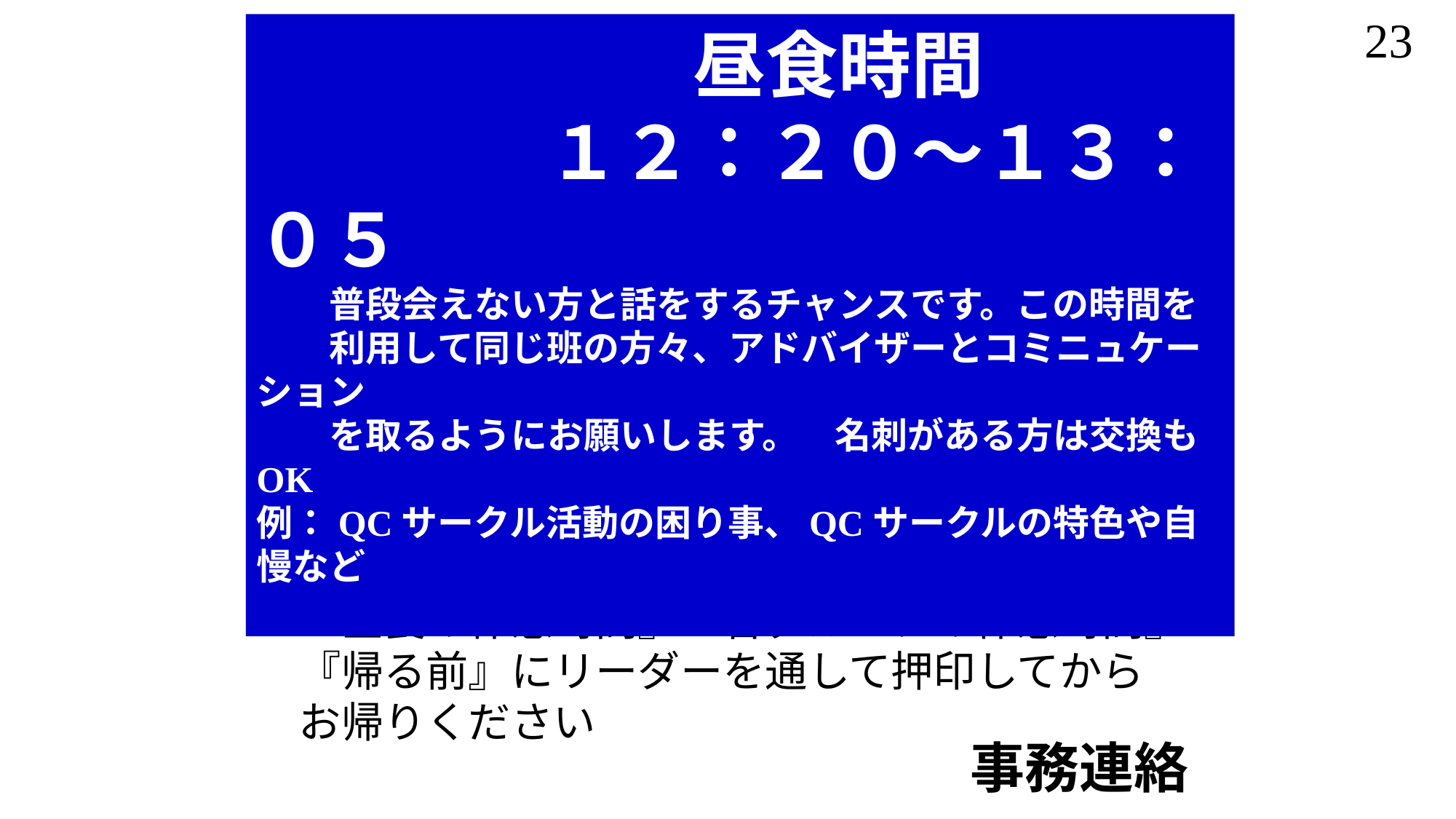

昼食時間
　　　　１２：２０～１３：０５
　　普段会えない方と話をするチャンスです。この時間を
　　利用して同じ班の方々、アドバイザーとコミニュケーション
　　を取るようにお願いします。　名刺がある方は交換もOK
例：QCサークル活動の困り事、QCサークルの特色や自慢など

・お車でお越しのお客様で隣駐車場を
　ご利用の方は、6F 602会議室前に
　駐車場カードリーダーがあります。
　『昼食の休憩時間』『各グループの休憩時間』
　『帰る前』にリーダーを通して押印してから
　お帰りください

事務連絡